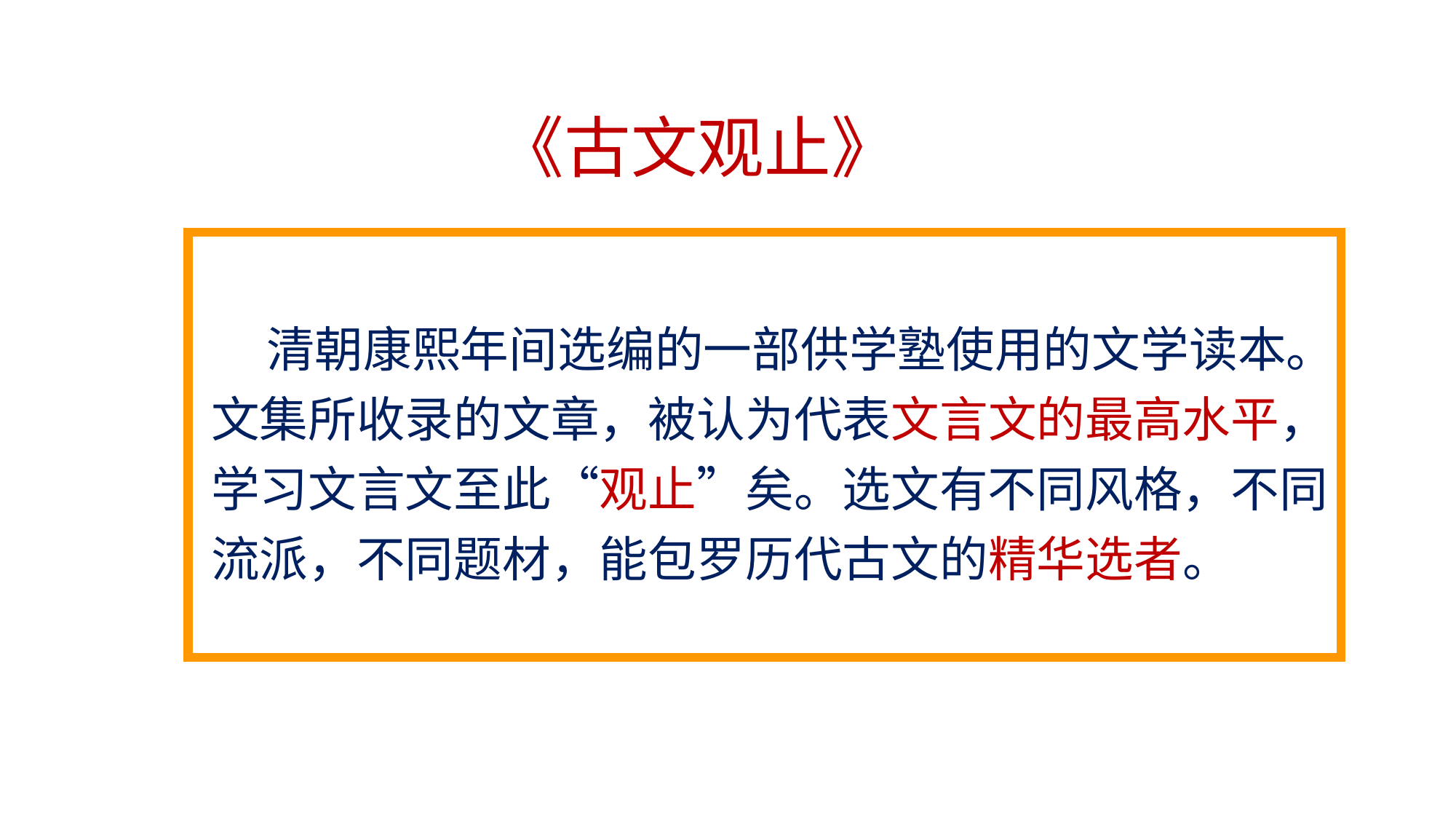

《古文观止》

    清朝康熙年间选编的一部供学塾使用的文学读本。文集所收录的文章，被认为代表文言文的最高水平，学习文言文至此“观止”矣。选文有不同风格，不同流派，不同题材，能包罗历代古文的精华选者。